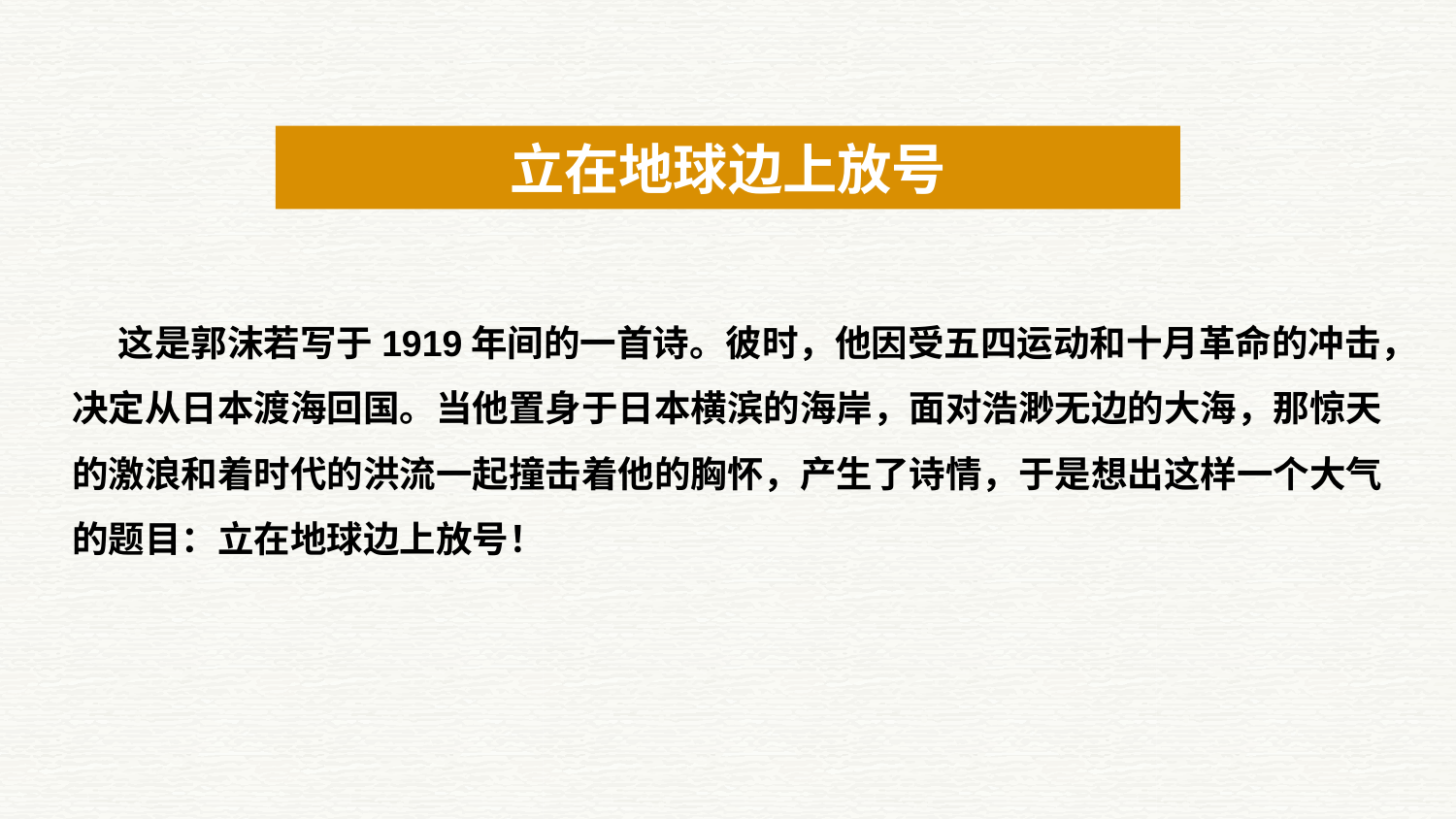

立在地球边上放号

这是郭沫若写于1919年间的一首诗。彼时，他因受五四运动和十月革命的冲击，决定从日本渡海回国。当他置身于日本横滨的海岸，面对浩渺无边的大海，那惊天的激浪和着时代的洪流一起撞击着他的胸怀，产生了诗情，于是想出这样一个大气的题目：立在地球边上放号！